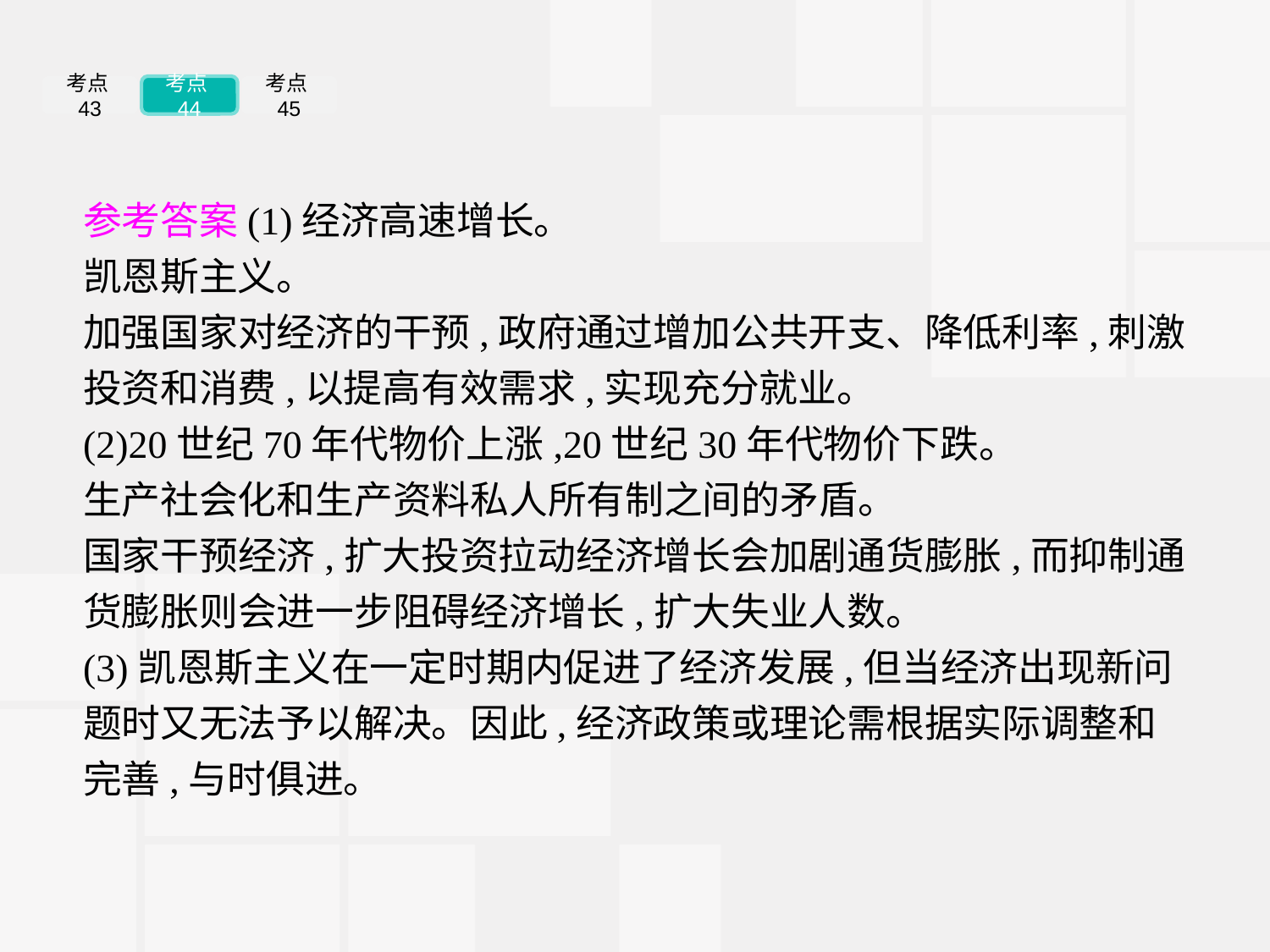

考点43
考点44
考点45
参考答案(1)经济高速增长。
凯恩斯主义。
加强国家对经济的干预,政府通过增加公共开支、降低利率,刺激投资和消费,以提高有效需求,实现充分就业。
(2)20世纪70年代物价上涨,20世纪30年代物价下跌。
生产社会化和生产资料私人所有制之间的矛盾。
国家干预经济,扩大投资拉动经济增长会加剧通货膨胀,而抑制通货膨胀则会进一步阻碍经济增长,扩大失业人数。
(3)凯恩斯主义在一定时期内促进了经济发展,但当经济出现新问题时又无法予以解决。因此,经济政策或理论需根据实际调整和完善,与时俱进。